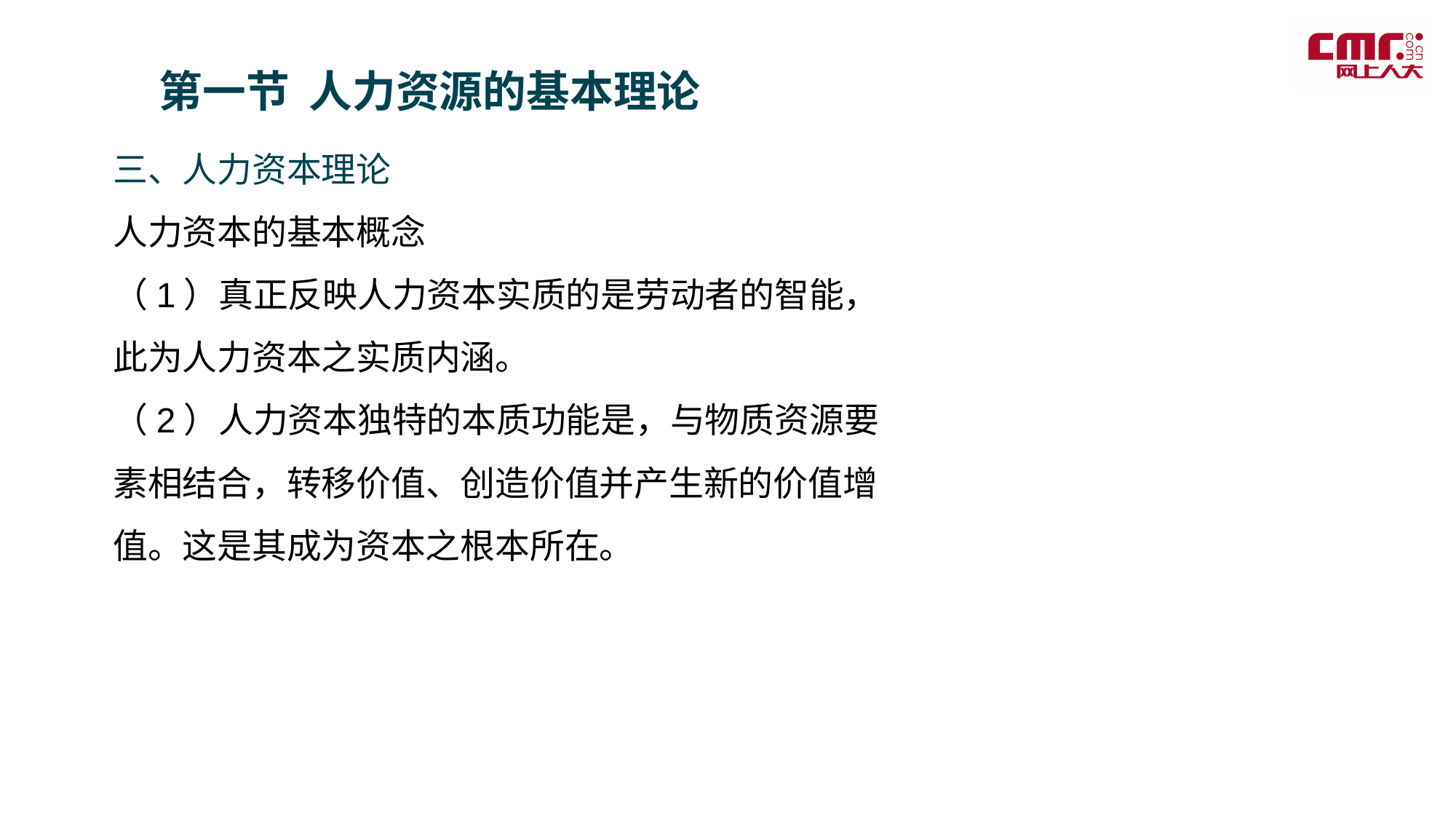

第一节  人力资源的基本理论
三、人力资本理论
人力资本的基本概念
（1）真正反映人力资本实质的是劳动者的智能，此为人力资本之实质内涵。
（2）人力资本独特的本质功能是，与物质资源要素相结合，转移价值、创造价值并产生新的价值增值。这是其成为资本之根本所在。